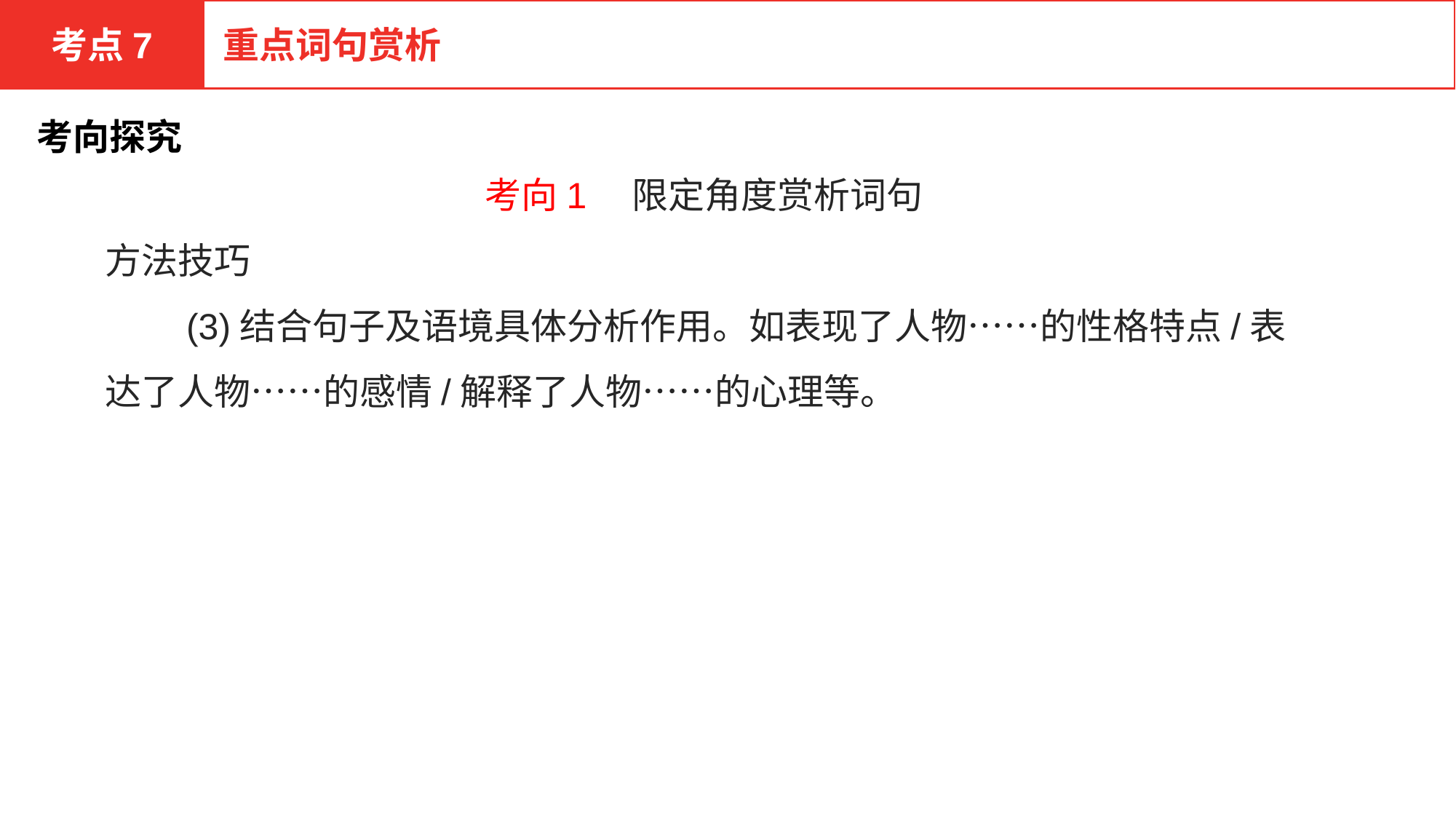

考点7
重点词句赏析
考向探究
考向1　限定角度赏析词句
方法技巧
　　(3)结合句子及语境具体分析作用。如表现了人物……的性格特点/表达了人物……的感情/解释了人物……的心理等。